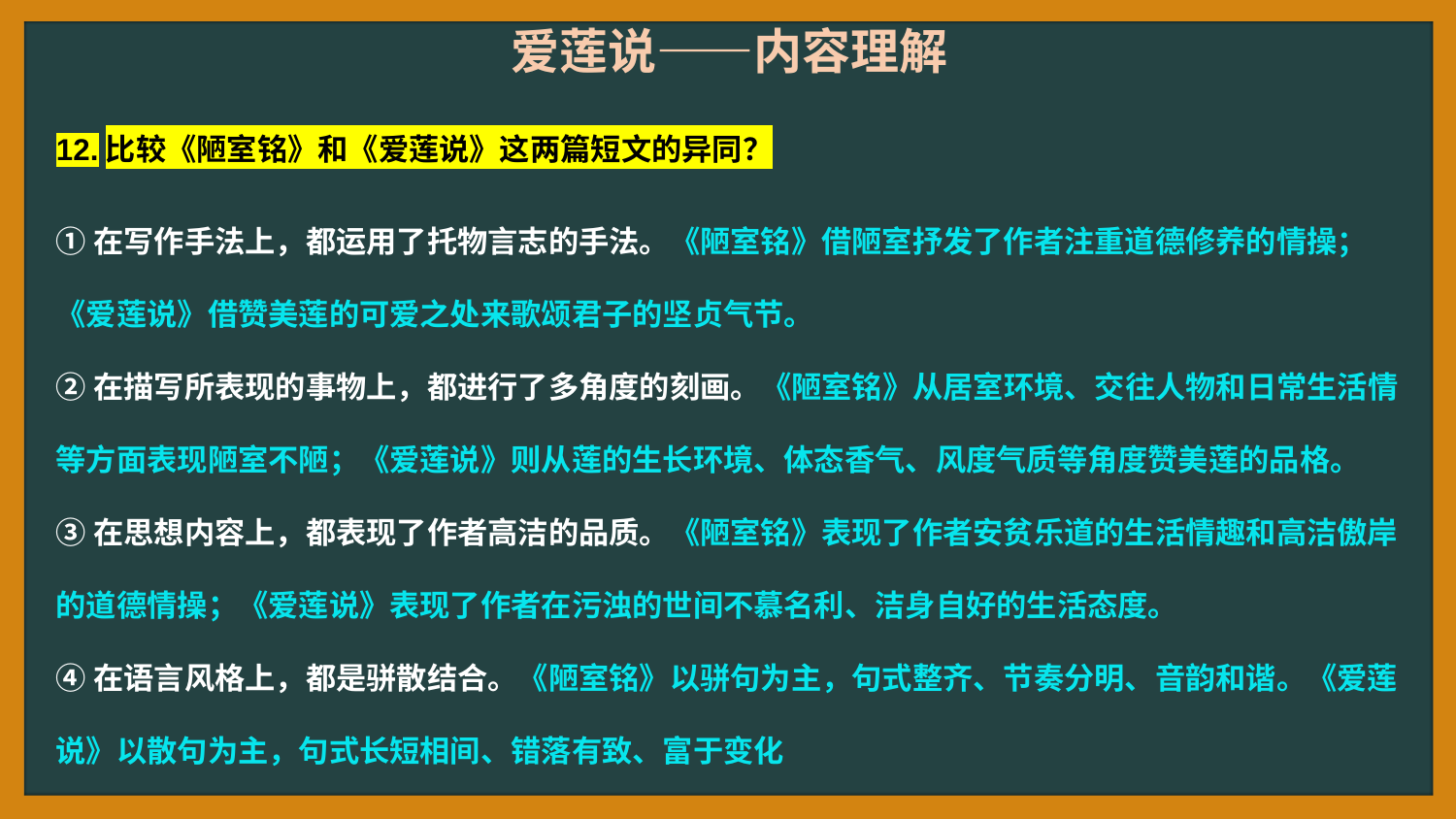

爱莲说——内容理解
12.比较《陋室铭》和《爱莲说》这两篇短文的异同？
①在写作手法上，都运用了托物言志的手法。《陋室铭》借陋室抒发了作者注重道德修养的情操；《爱莲说》借赞美莲的可爱之处来歌颂君子的坚贞气节。
②在描写所表现的事物上，都进行了多角度的刻画。《陋室铭》从居室环境、交往人物和日常生活情等方面表现陋室不陋；《爱莲说》则从莲的生长环境、体态香气、风度气质等角度赞美莲的品格。
③在思想内容上，都表现了作者高洁的品质。《陋室铭》表现了作者安贫乐道的生活情趣和高洁傲岸的道德情操；《爱莲说》表现了作者在污浊的世间不慕名利、洁身自好的生活态度。
④在语言风格上，都是骈散结合。《陋室铭》以骈句为主，句式整齐、节奏分明、音韵和谐。《爱莲说》以散句为主，句式长短相间、错落有致、富于变化